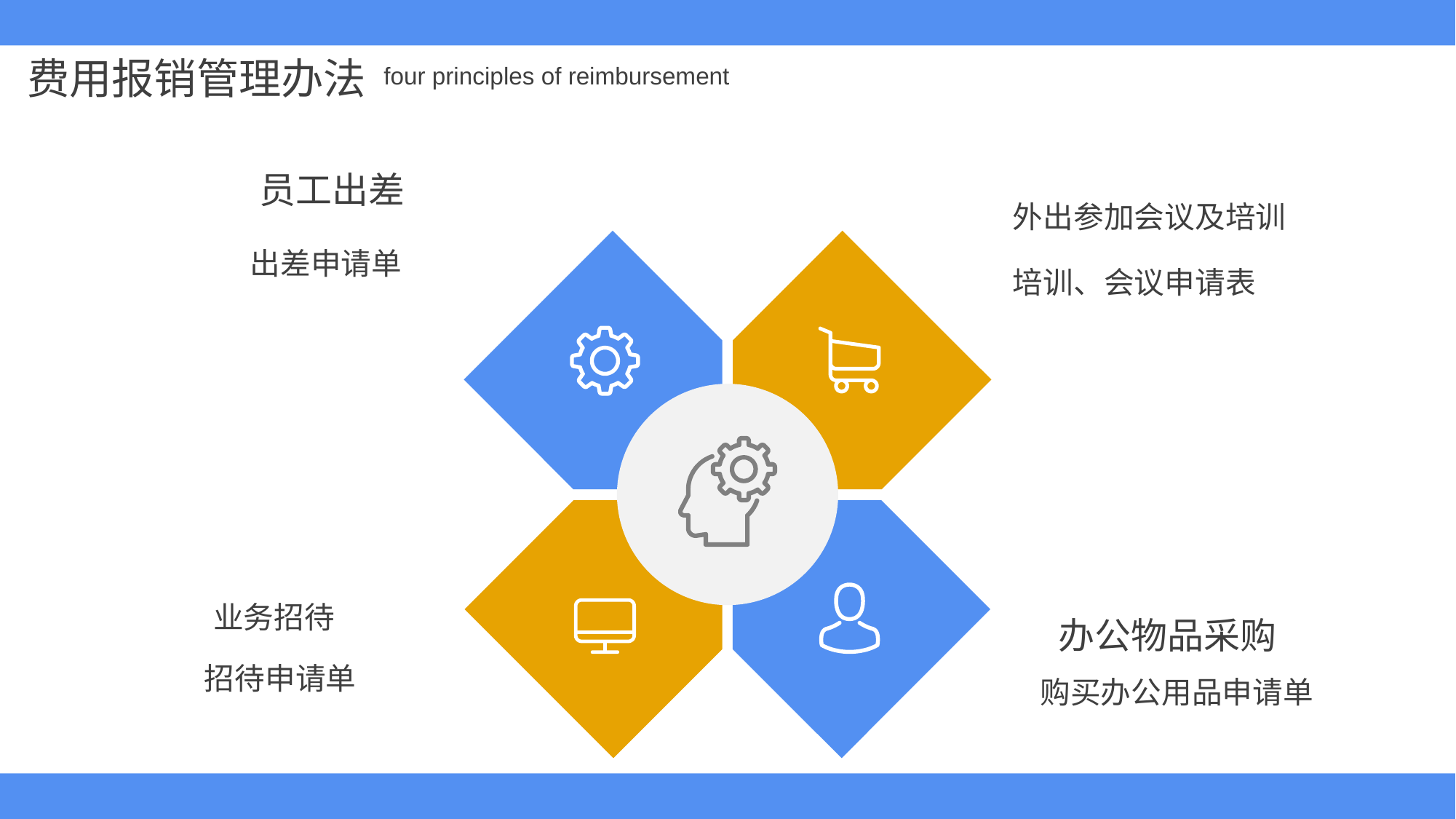

员工出差
外出参加会议及培训

     出差申请单
培训、会议申请表

   业务招待

办公物品采购
   招待申请单
 购买办公用品申请单